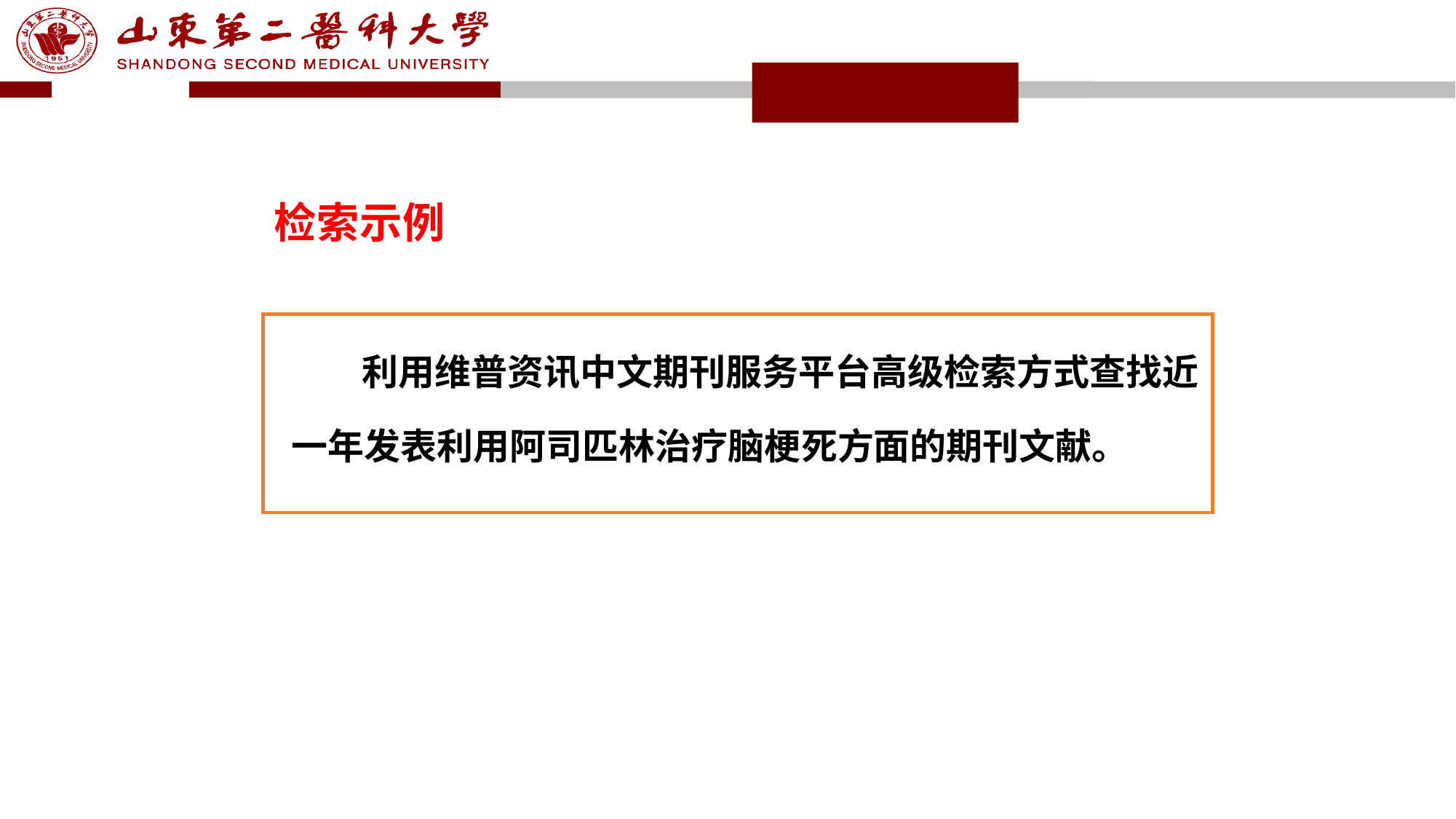

# 检索示例
          利用维普资讯中文期刊服务平台高级检索方式查找近一年发表利用阿司匹林治疗脑梗死方面的期刊文献。